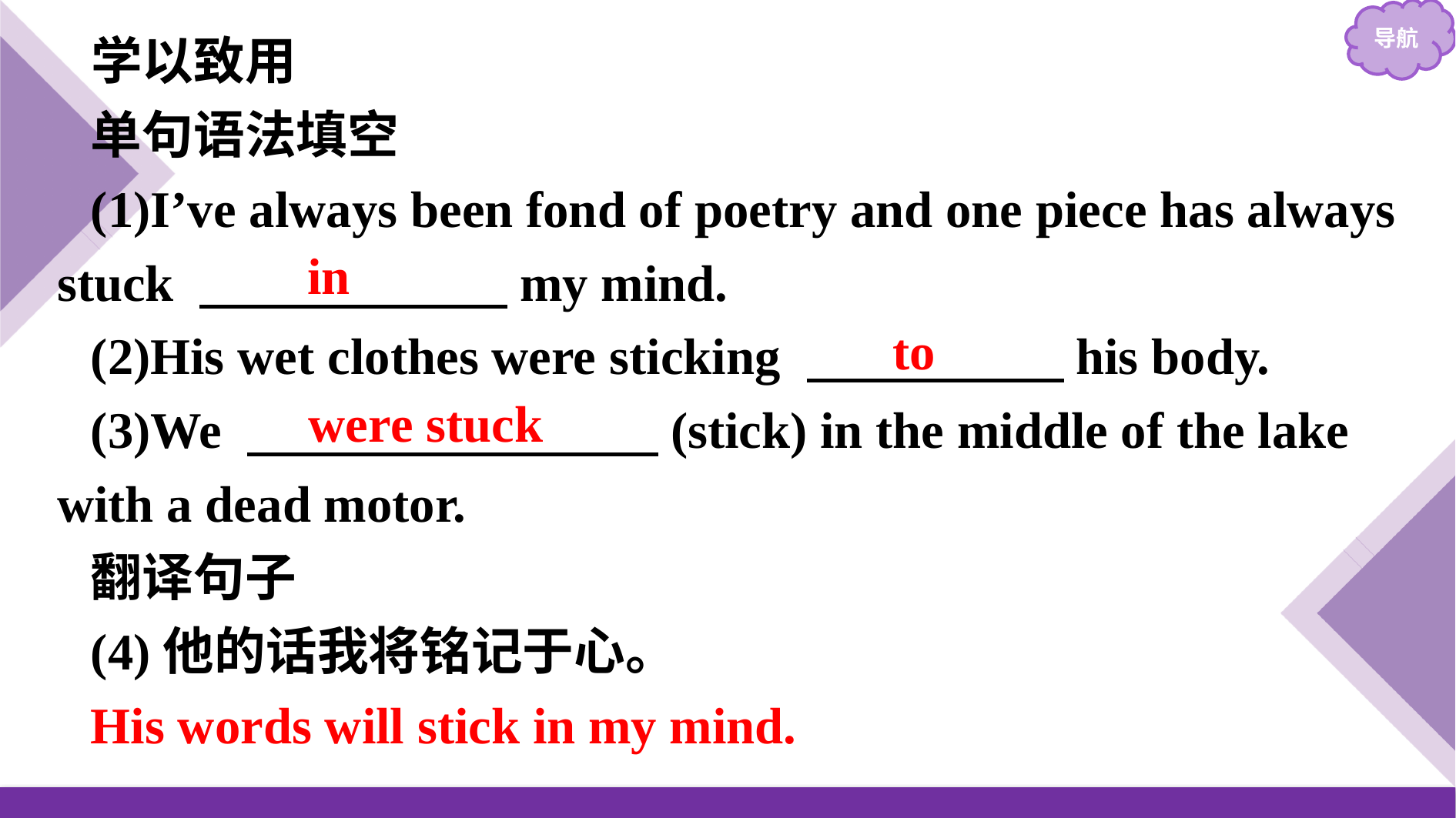

学以致用
单句语法填空
(1)I’ve always been fond of poetry and one piece has always stuck 　　　　　　my mind.
(2)His wet clothes were sticking 　　　　　his body.
(3)We 　　　　　　　　(stick) in the middle of the lake with a dead motor.
翻译句子
(4)他的话我将铭记于心。
His words will stick in my mind.
in
to
were stuck